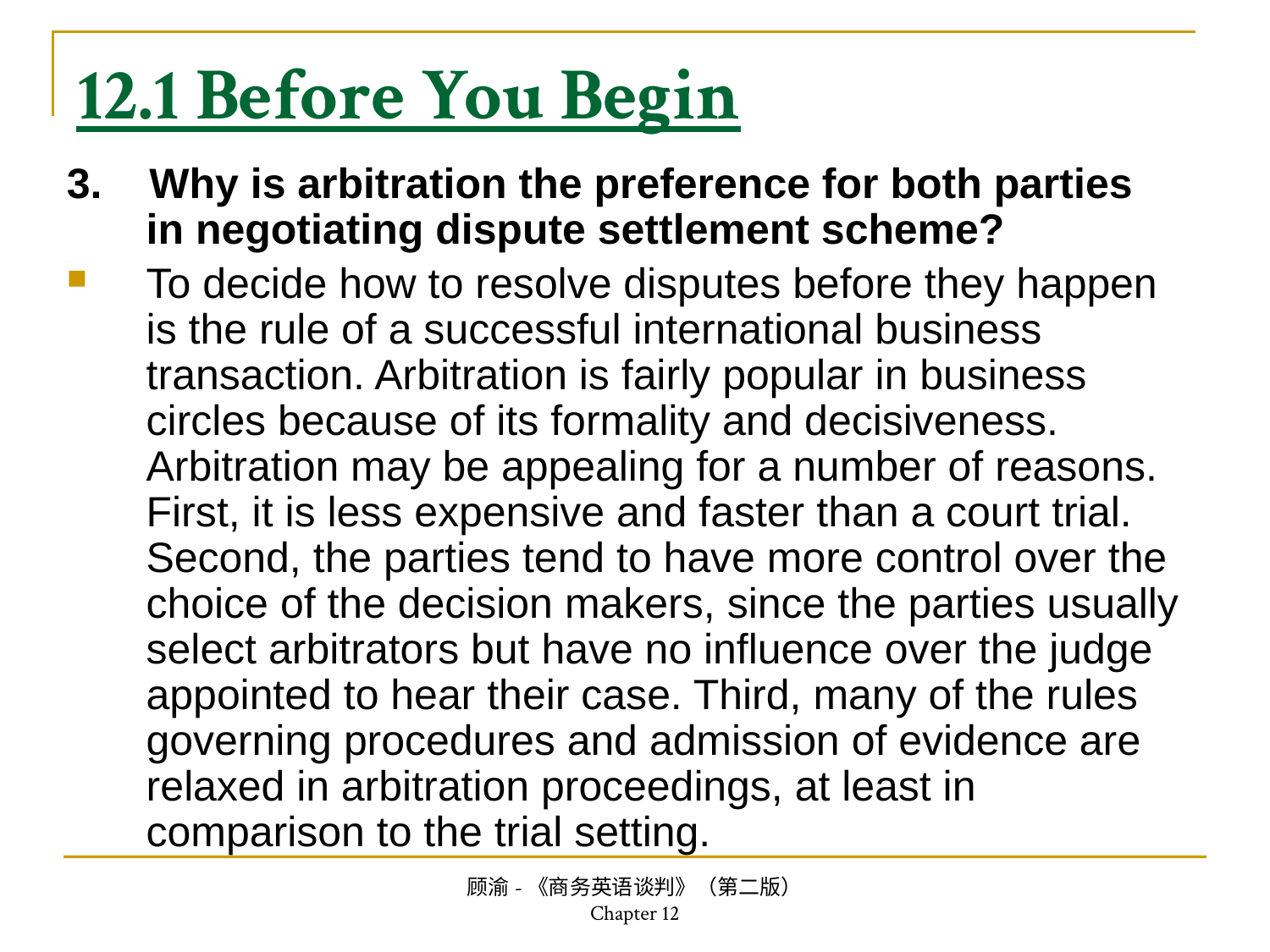

# 12.1 Before You Begin
3.    Why is arbitration the preference for both parties in negotiating dispute settlement scheme?
To decide how to resolve disputes before they happen is the rule of a successful international business transaction. Arbitration is fairly popular in business circles because of its formality and decisiveness. Arbitration may be appealing for a number of reasons. First, it is less expensive and faster than a court trial. Second, the parties tend to have more control over the choice of the decision makers, since the parties usually select arbitrators but have no influence over the judge appointed to hear their case. Third, many of the rules governing procedures and admission of evidence are relaxed in arbitration proceedings, at least in comparison to the trial setting.

7
顾渝-《商务英语谈判》（第二版） Chapter 12